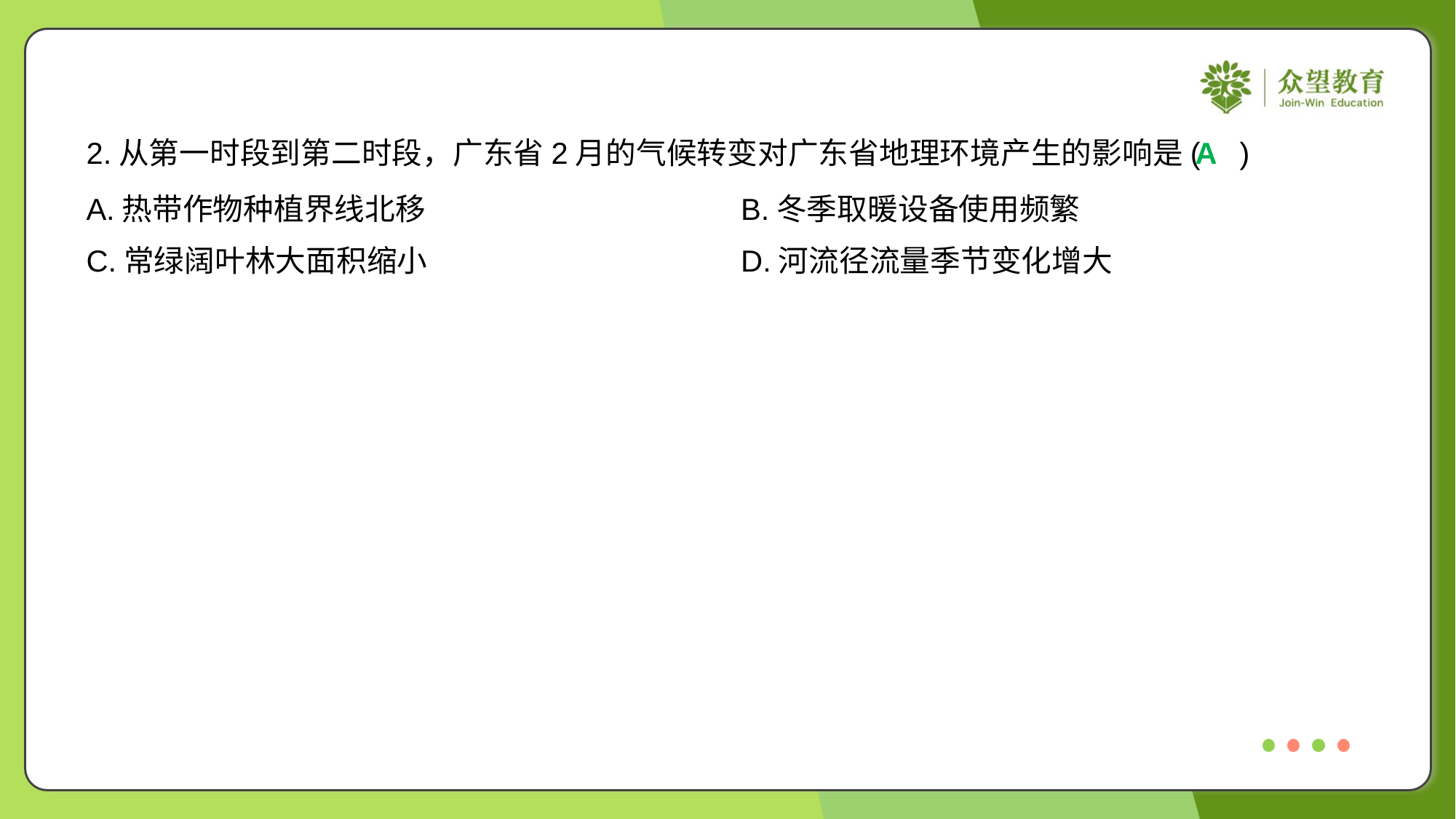

2.从第一时段到第二时段，广东省2月的气候转变对广东省地理环境产生的影响是(     )
A
A.热带作物种植界线北移	B.冬季取暖设备使用频繁
C.常绿阔叶林大面积缩小	D.河流径流量季节变化增大